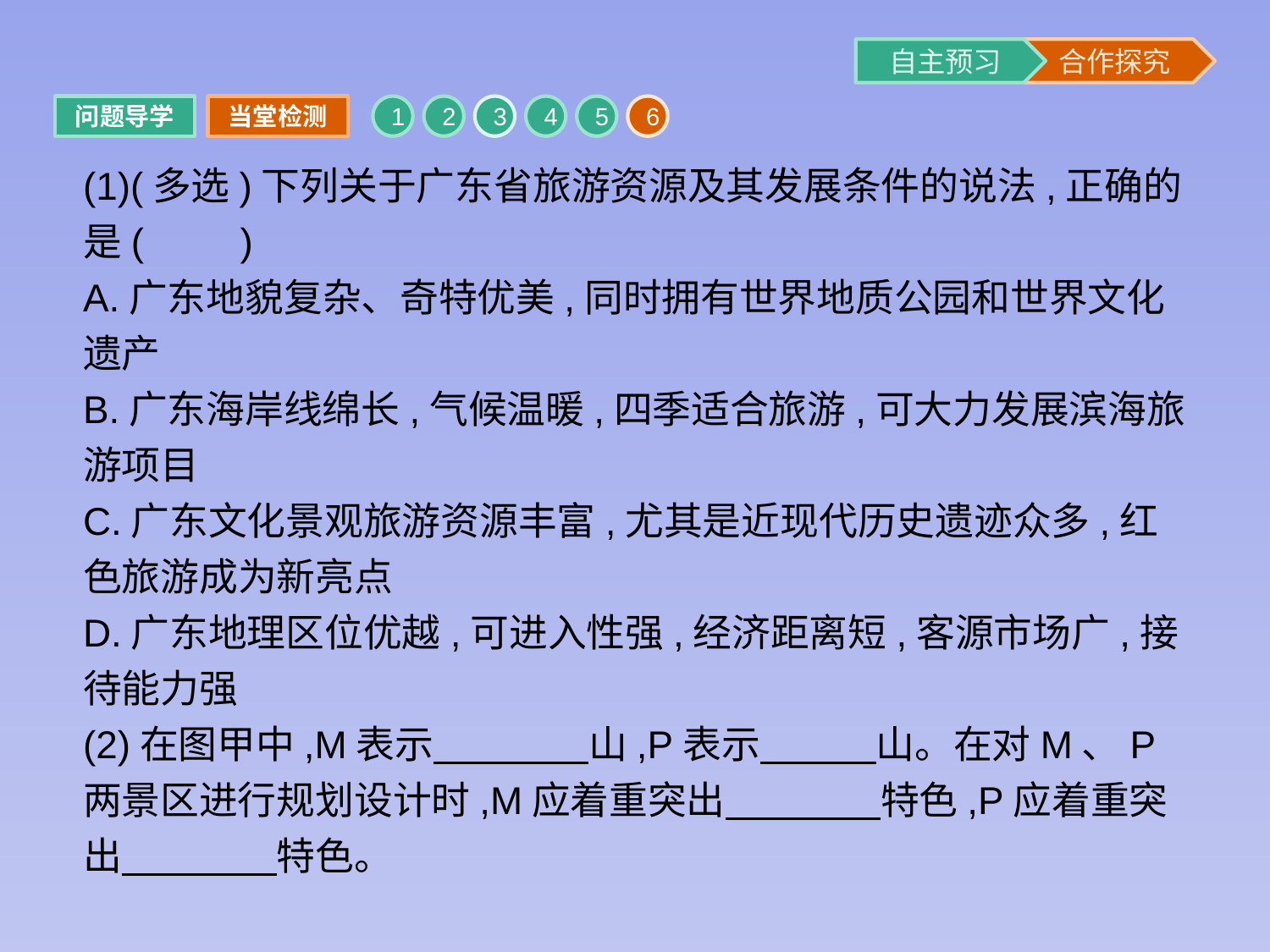

问题导学
当堂检测
1
2
3
4
5
6
(1)(多选)下列关于广东省旅游资源及其发展条件的说法,正确的是(　　)
A.广东地貌复杂、奇特优美,同时拥有世界地质公园和世界文化遗产
B.广东海岸线绵长,气候温暖,四季适合旅游,可大力发展滨海旅游项目
C.广东文化景观旅游资源丰富,尤其是近现代历史遗迹众多,红色旅游成为新亮点
D.广东地理区位优越,可进入性强,经济距离短,客源市场广,接待能力强
(2)在图甲中,M表示　　　　山,P表示　　　山。在对M、P两景区进行规划设计时,M应着重突出　　　　特色,P应着重突出　　　　特色。